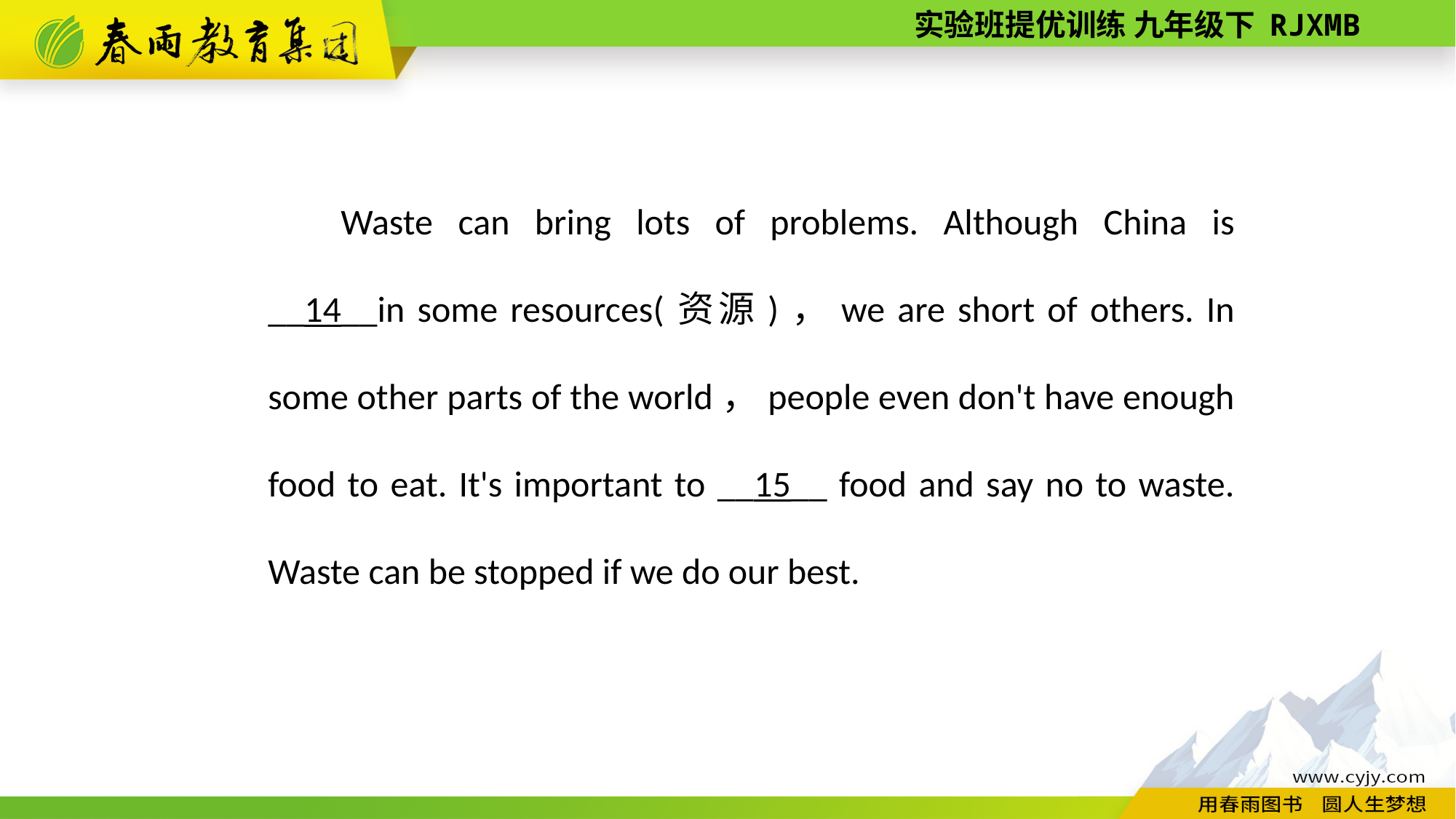

Waste can bring lots of problems. Although China is __14__in some resources(资源)，we are short of others. In some other parts of the world，people even don't have enough food to eat. It's important to __15__ food and say no to waste. Waste can be stopped if we do our best.